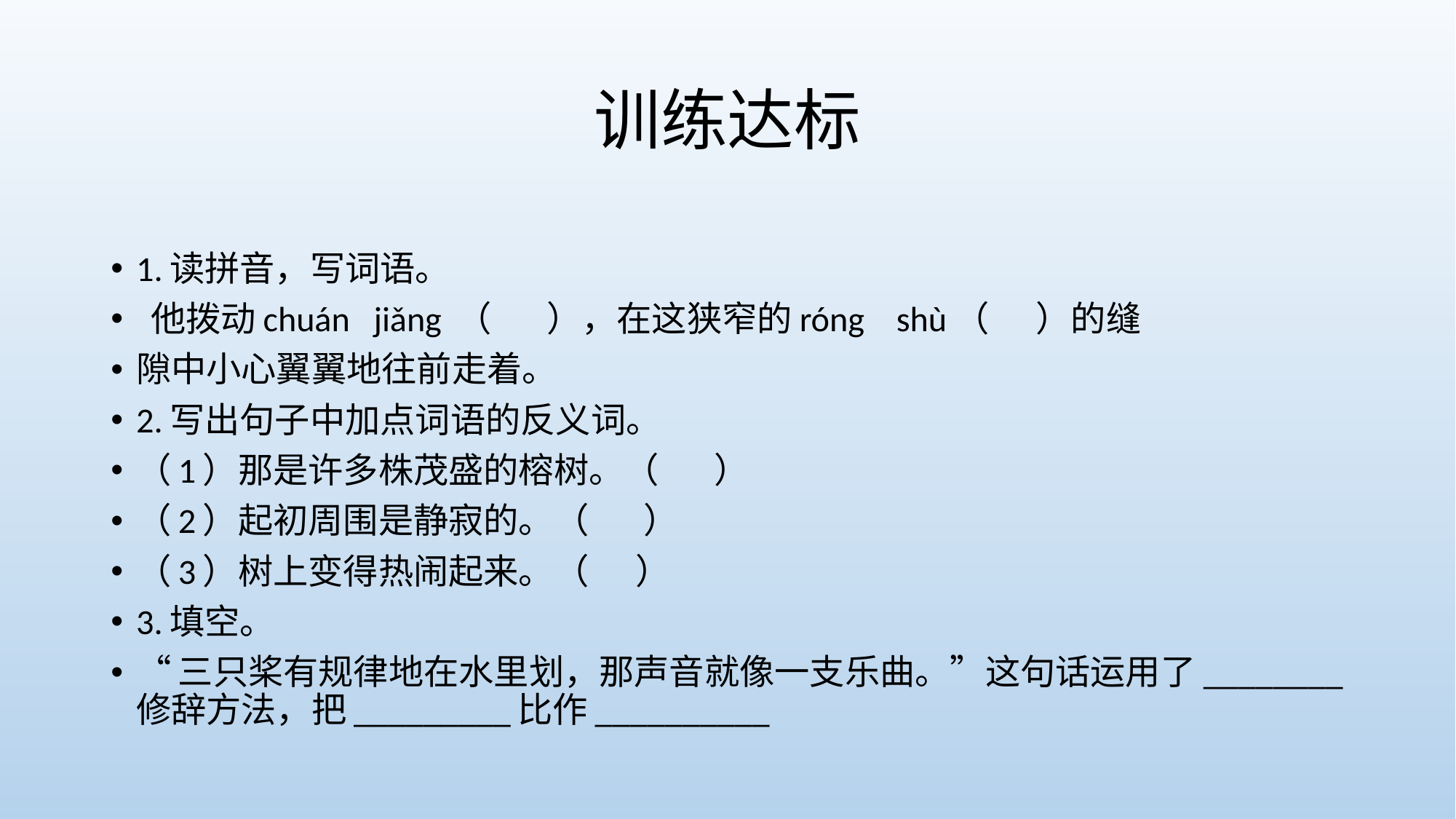

# 训练达标

1.读拼音，写词语。
 他拨动chuán   jiǎng （       ），在这狭窄的róng    shù（      ）的缝
隙中小心翼翼地往前走着。
2.写出句子中加点词语的反义词。
（1）那是许多株茂盛的榕树。（       ）
（2）起初周围是静寂的。（       ）
（3）树上变得热闹起来。（      ）
3.填空。
“三只桨有规律地在水里划，那声音就像一支乐曲。”这句话运用了________修辞方法，把_________比作__________